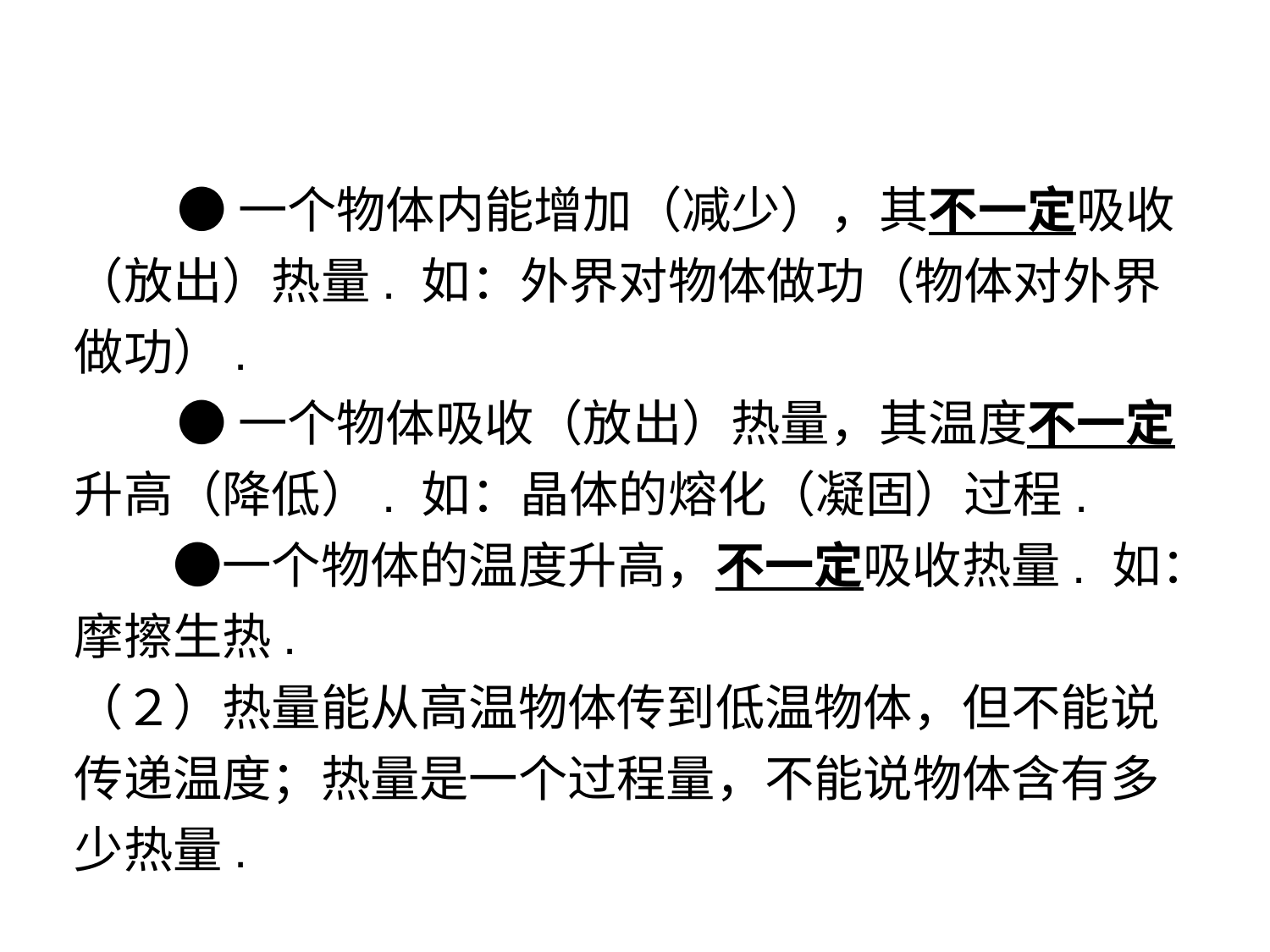

●一个物体内能增加（减少），其不一定吸收（放出）热量. 如：外界对物体做功（物体对外界做功）.
●一个物体吸收（放出）热量，其温度不一定升高（降低）. 如：晶体的熔化（凝固）过程.
　　●一个物体的温度升高，不一定吸收热量. 如：摩擦生热.
（２）热量能从高温物体传到低温物体，但不能说传递温度；热量是一个过程量，不能说物体含有多少热量.